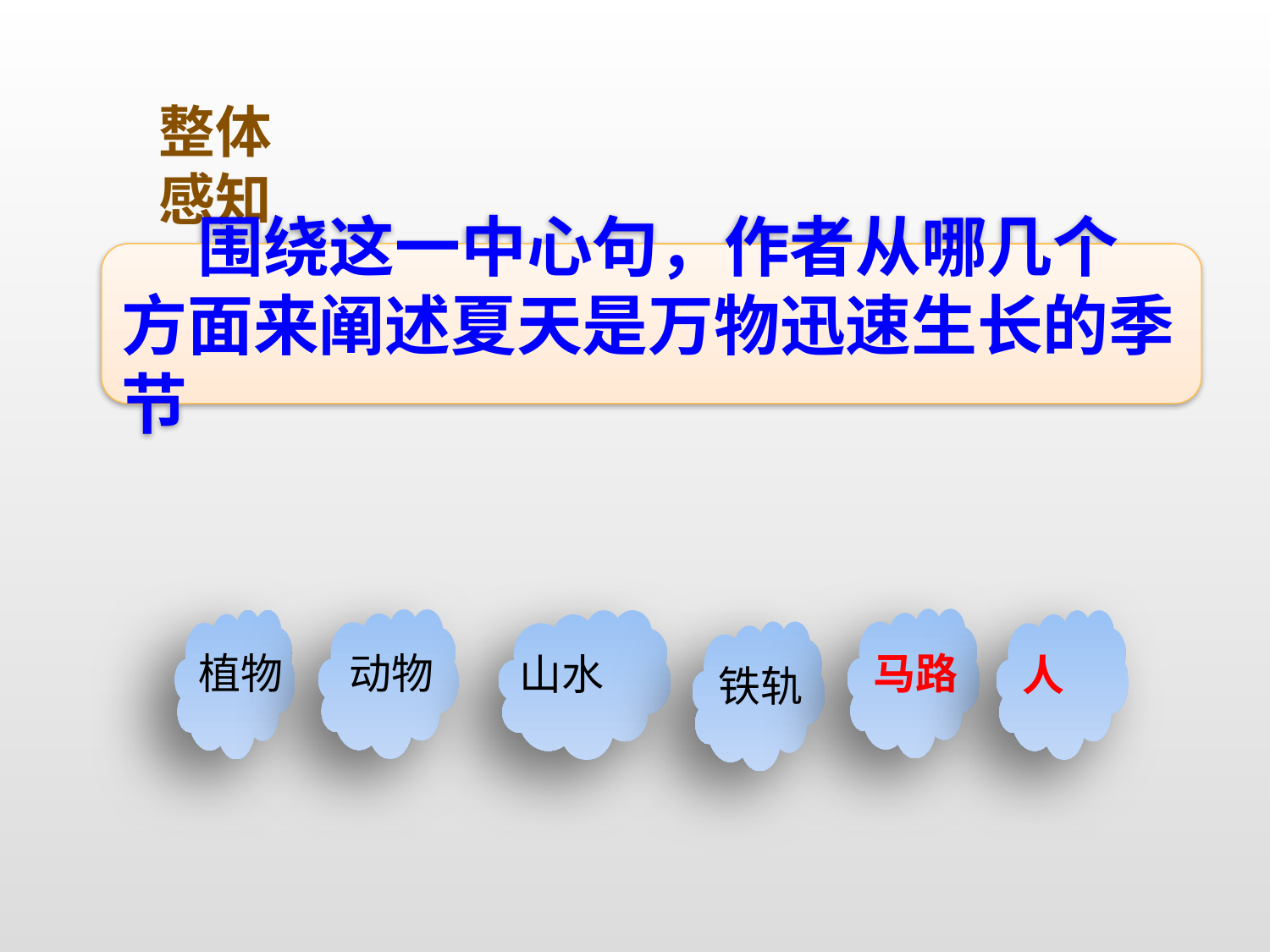

整体感知
    围绕这一中心句，作者从哪几个方面来阐述夏天是万物迅速生长的季节

马路

动物

植物

山水

人

铁轨